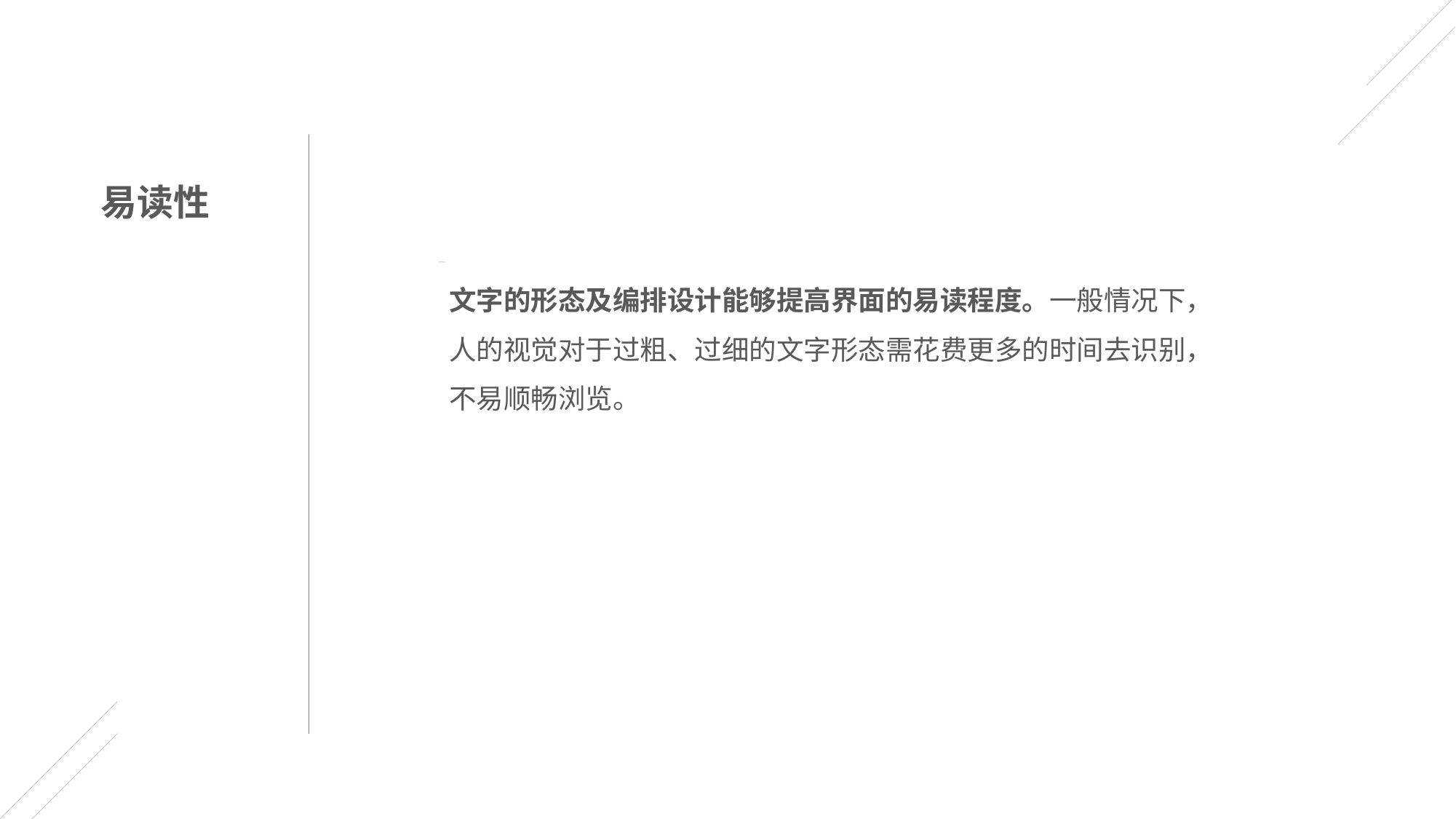

易读性
文字的形态及编排设计能够提高界面的易读程度。一般情况下，人的视觉对于过粗、过细的文字形态需花费更多的时间去识别， 不易顺畅浏览。